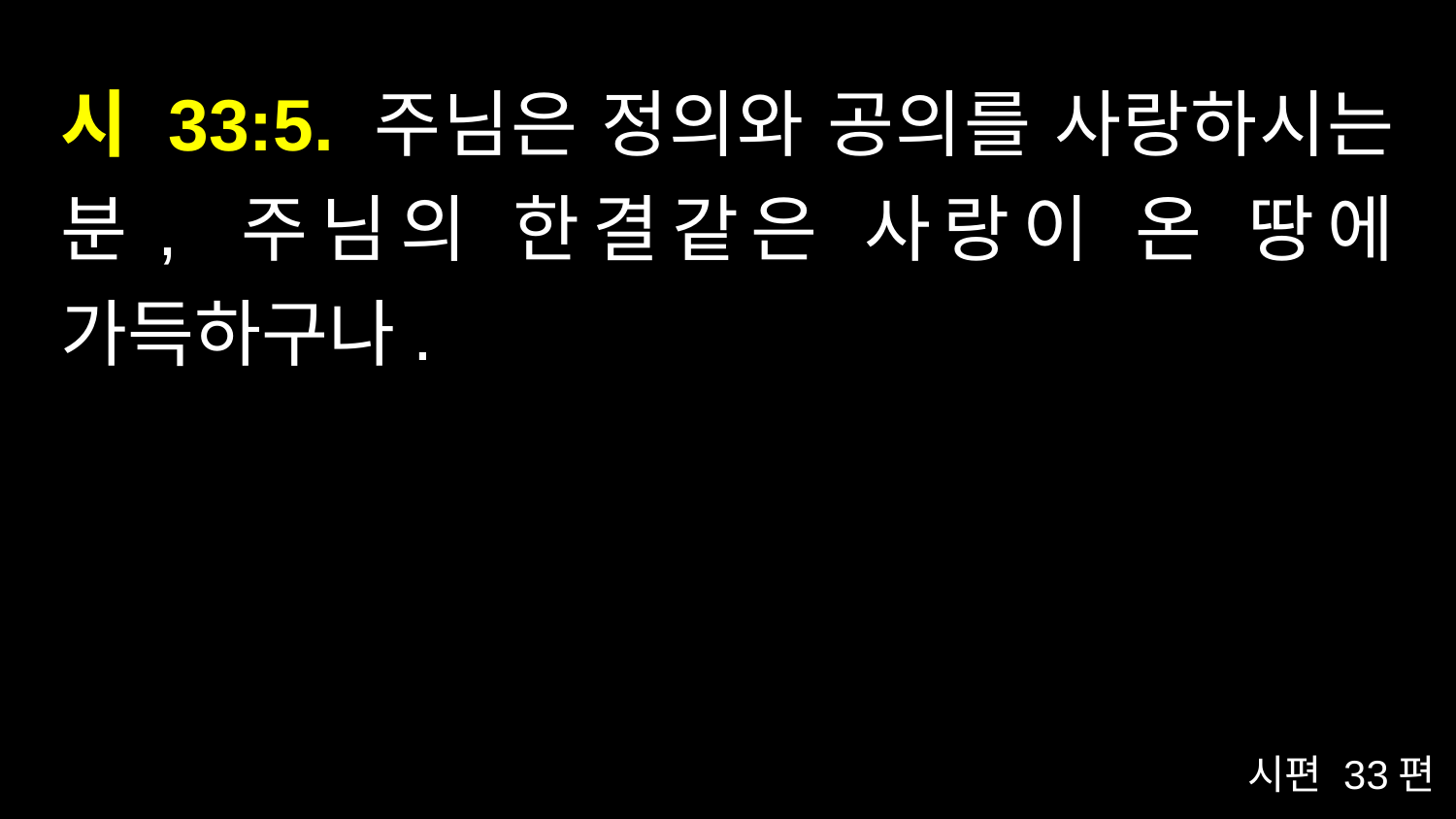

# 시 33:5. 주님은 정의와 공의를 사랑하시는 분, 주님의 한결같은 사랑이 온 땅에 가득하구나.
시편 33편